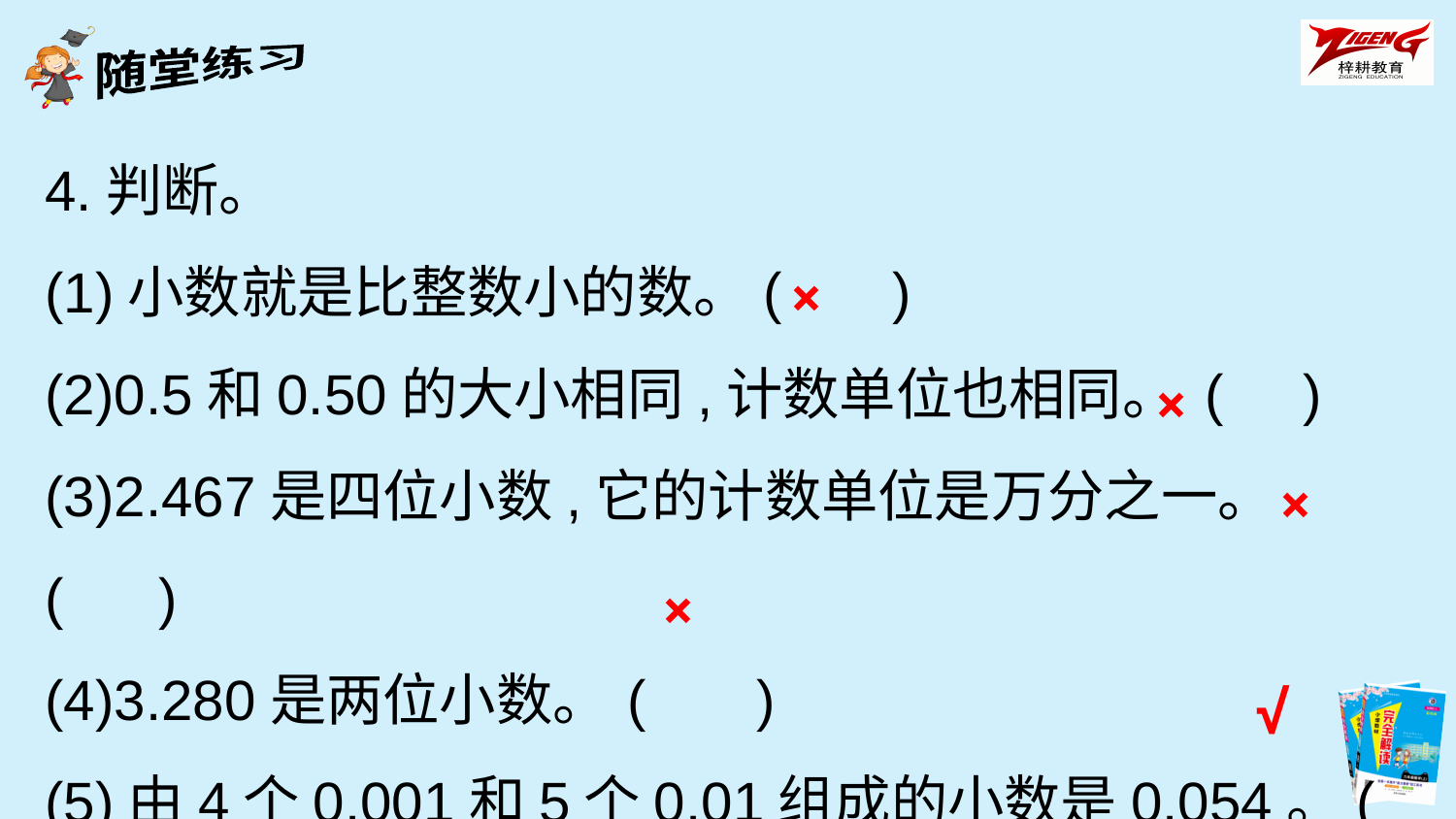

4.判断。
(1)小数就是比整数小的数。(       )
(2)0.5和0.50的大小相同,计数单位也相同。 (     )
(3)2.467是四位小数,它的计数单位是万分之一。(      )
(4)3.280是两位小数。	(       )
(5)由4个0.001和5个0.01组成的小数是0.054。(      )
×
×
×
×
√